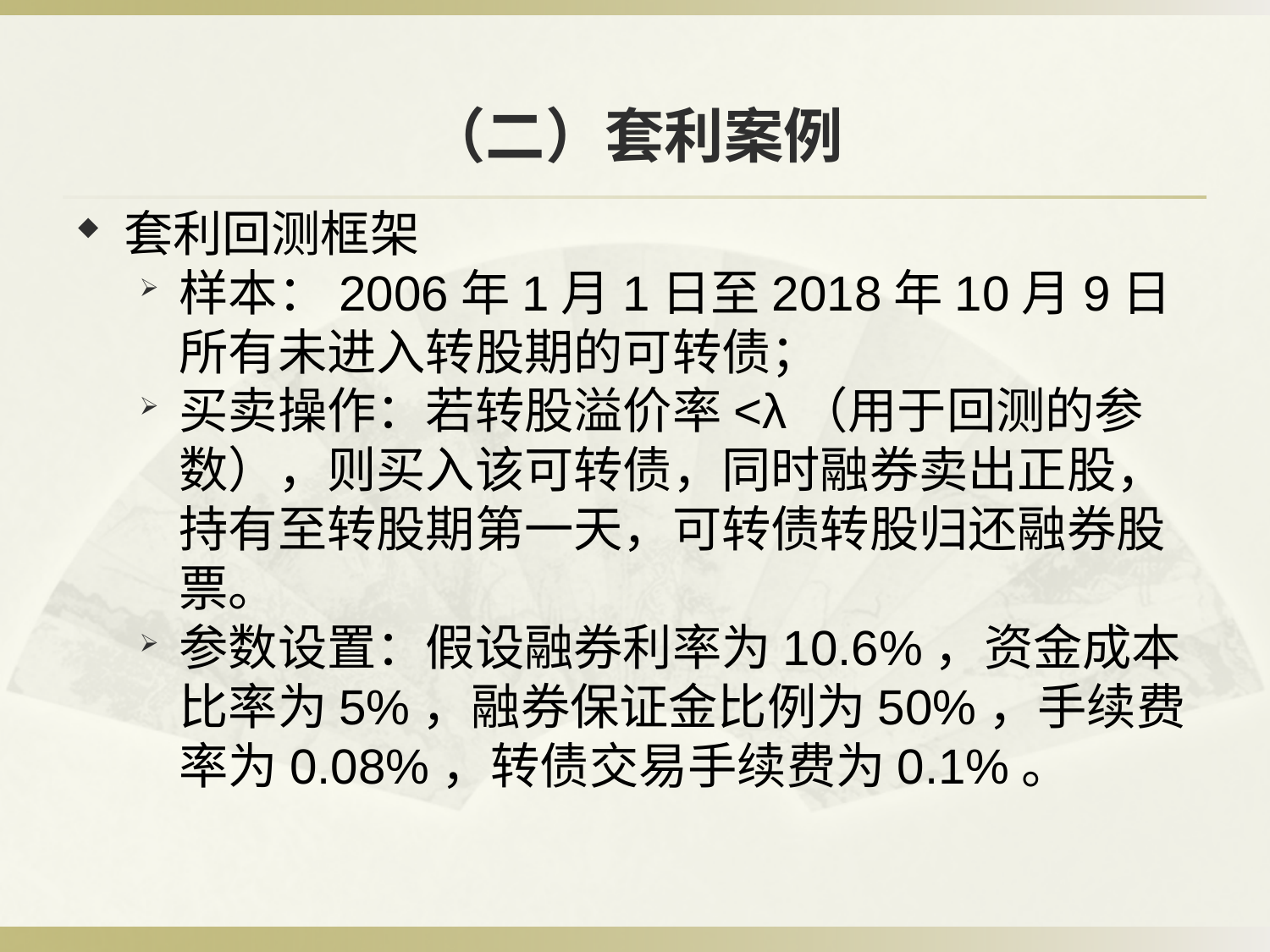

# （二）套利案例
套利回测框架
样本：2006年1月1日至2018年10月9日所有未进入转股期的可转债；
买卖操作：若转股溢价率<λ（用于回测的参数），则买入该可转债，同时融券卖出正股，持有至转股期第一天，可转债转股归还融券股票。
参数设置：假设融券利率为10.6%，资金成本比率为5%，融券保证金比例为50%，手续费率为0.08%，转债交易手续费为0.1%。